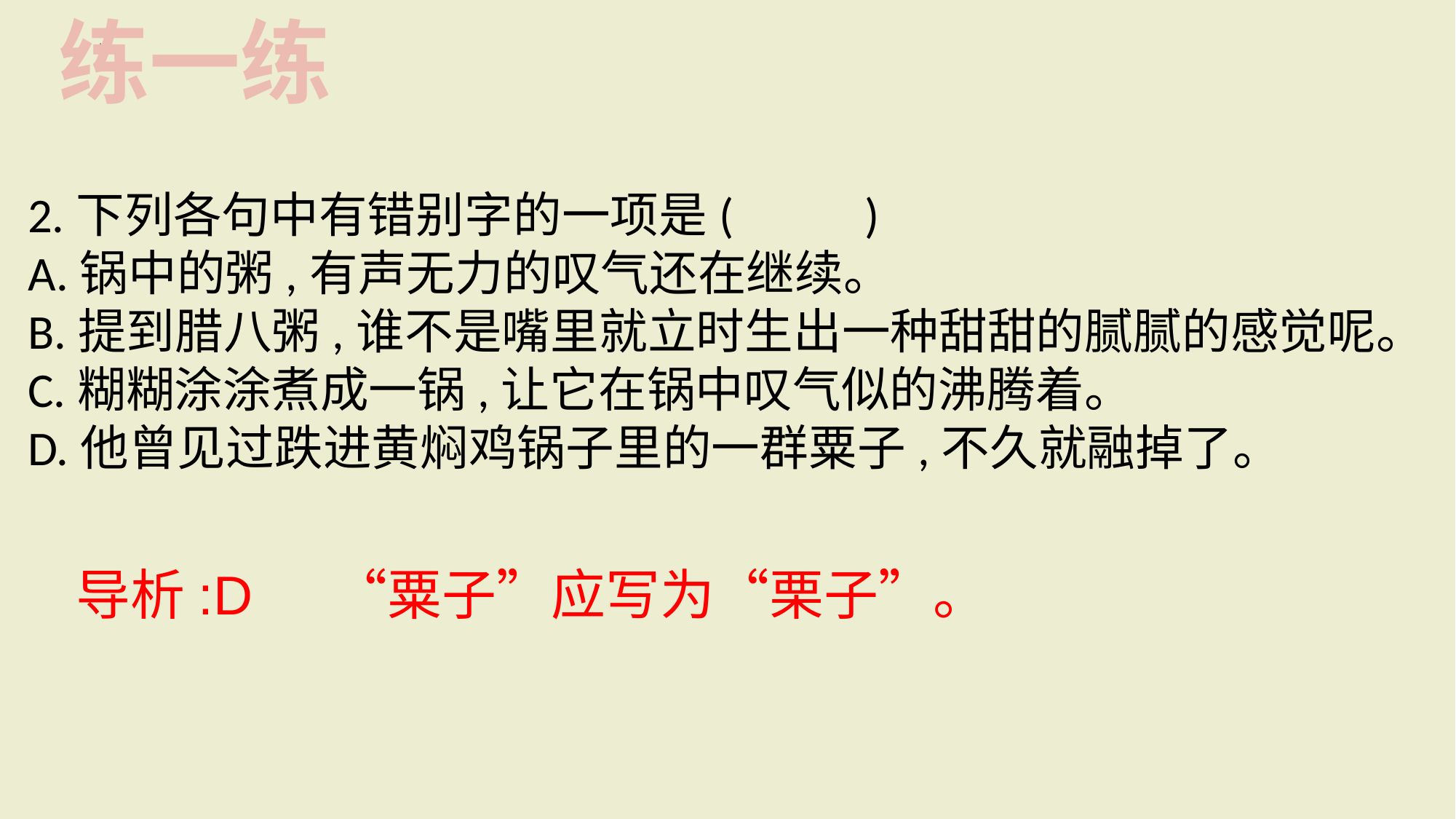

练一练
2.下列各句中有错别字的一项是(　 　)
A.锅中的粥,有声无力的叹气还在继续。
B.提到腊八粥,谁不是嘴里就立时生出一种甜甜的腻腻的感觉呢。
C.糊糊涂涂煮成一锅,让它在锅中叹气似的沸腾着。
D.他曾见过跌进黄焖鸡锅子里的一群粟子,不久就融掉了。
导析:D　 “粟子”应写为“栗子”。